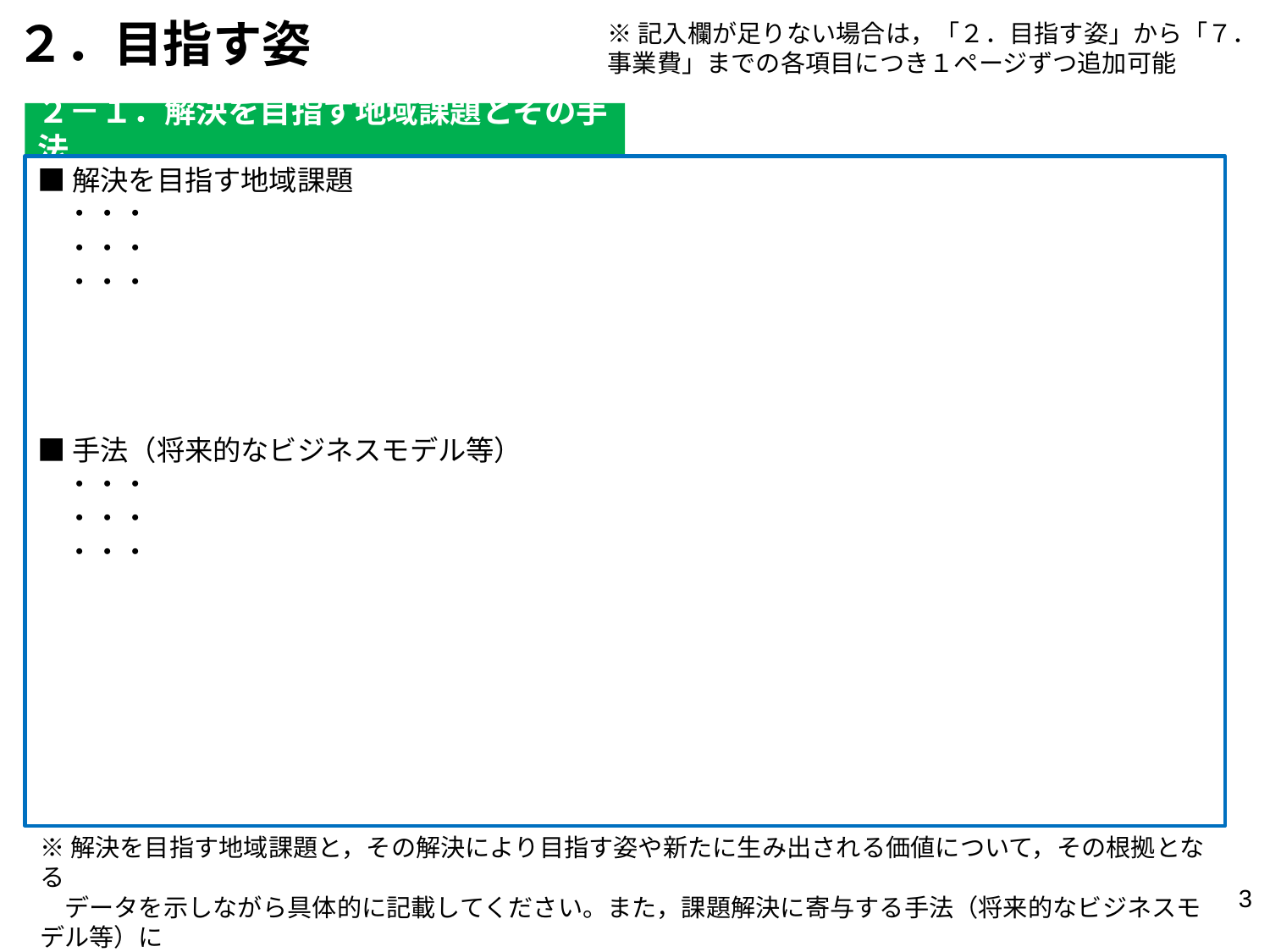

２．目指す姿
※記入欄が足りない場合は，「２．目指す姿」から「７．事業費」までの各項目につき１ページずつ追加可能
２－１．解決を目指す地域課題とその手法
■解決を目指す地域課題
　・・・
　・・・
　・・・

■手法（将来的なビジネスモデル等）
　・・・
　・・・
　・・・
※解決を目指す地域課題と，その解決により目指す姿や新たに生み出される価値について，その根拠となる
　データを示しながら具体的に記載してください。また，課題解決に寄与する手法（将来的なビジネスモデル等）に
　ついては，実施主体や事業の対象者等を含め，イメージ図等で具体的に記載してください。
3